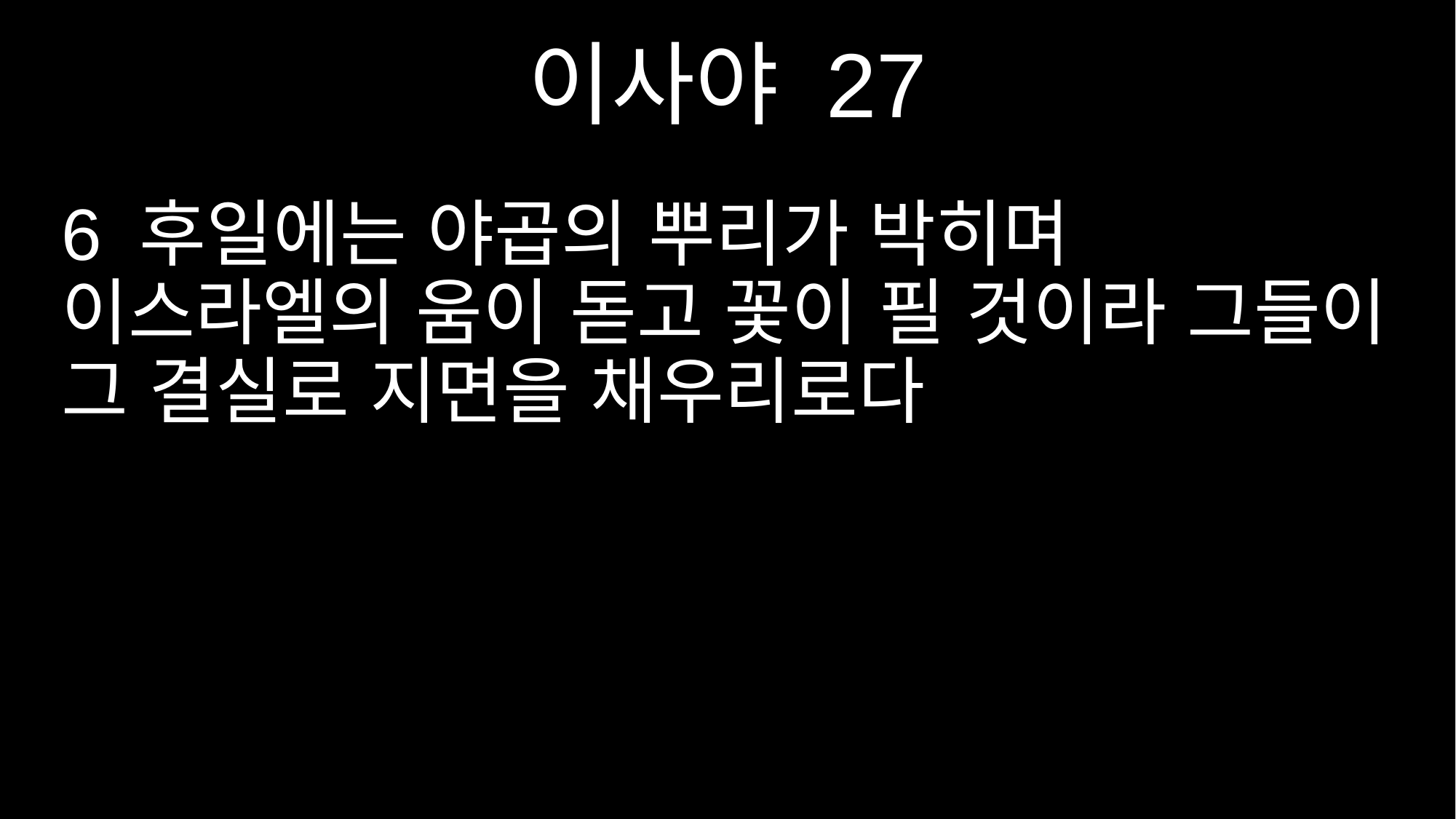

이사야 27
6 후일에는 야곱의 뿌리가 박히며 이스라엘의 움이 돋고 꽃이 필 것이라 그들이 그 결실로 지면을 채우리로다